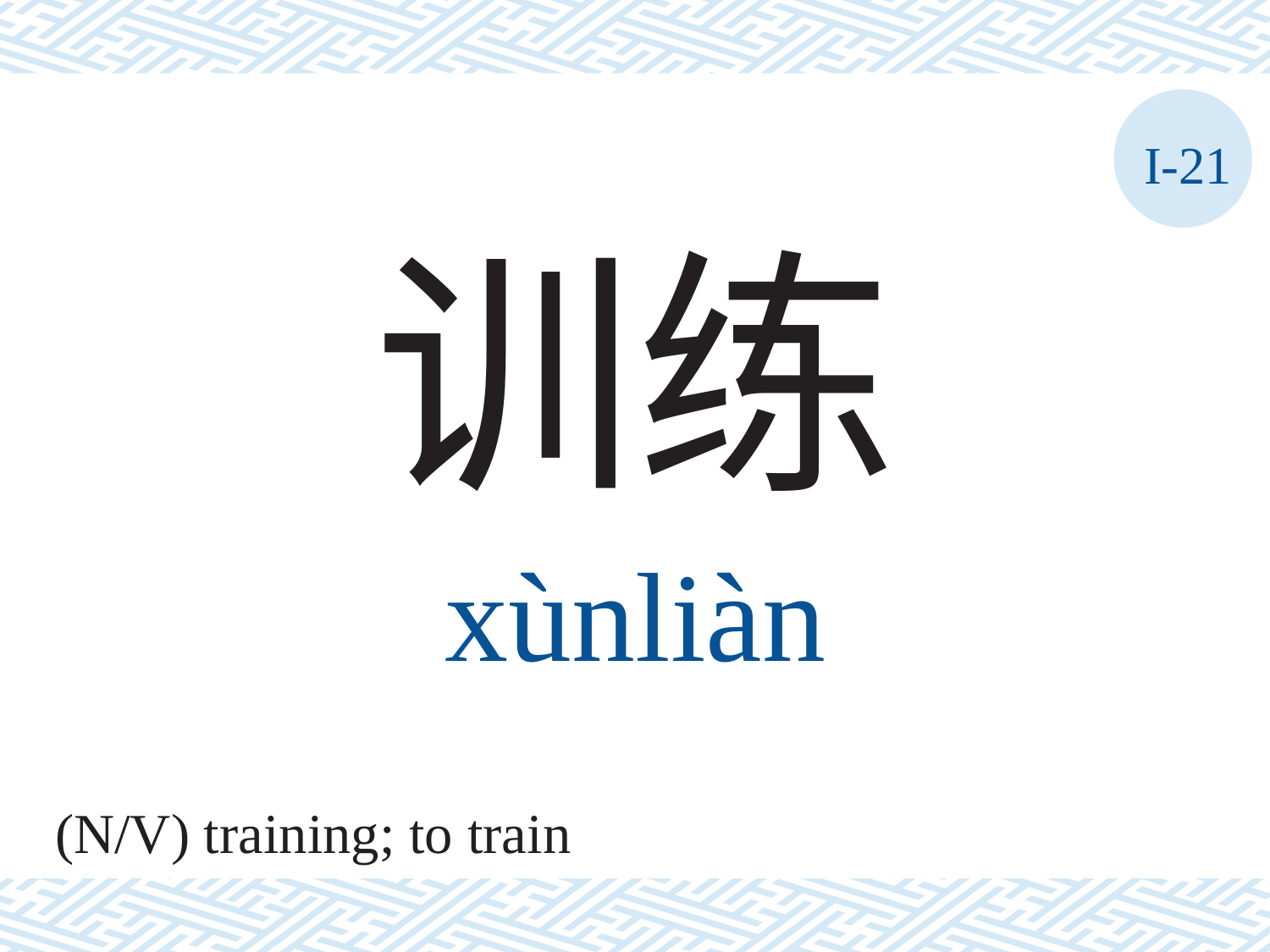

I-21
训练
xùnliàn
(N/V) training; to train